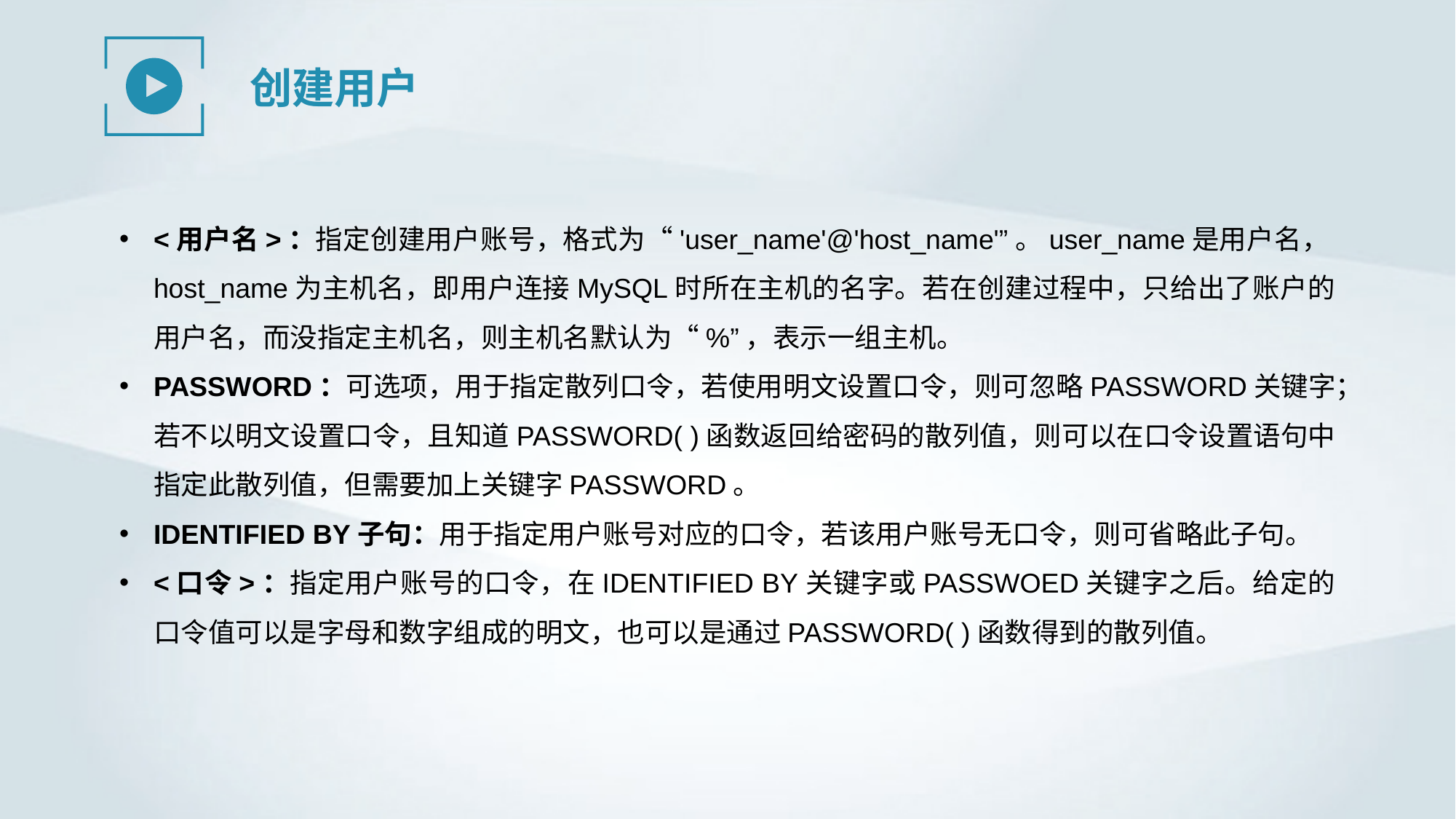

创建用户
<用户名>：指定创建用户账号，格式为“'user_name'@'host_name'”。user_name是用户名，host_name为主机名，即用户连接MySQL时所在主机的名字。若在创建过程中，只给出了账户的用户名，而没指定主机名，则主机名默认为“%”，表示一组主机。
PASSWORD：可选项，用于指定散列口令，若使用明文设置口令，则可忽略PASSWORD关键字；若不以明文设置口令，且知道PASSWORD( )函数返回给密码的散列值，则可以在口令设置语句中指定此散列值，但需要加上关键字PASSWORD。
IDENTIFIED BY子句：用于指定用户账号对应的口令，若该用户账号无口令，则可省略此子句。
<口令>：指定用户账号的口令，在IDENTIFIED BY关键字或PASSWOED关键字之后。给定的口令值可以是字母和数字组成的明文，也可以是通过PASSWORD( )函数得到的散列值。